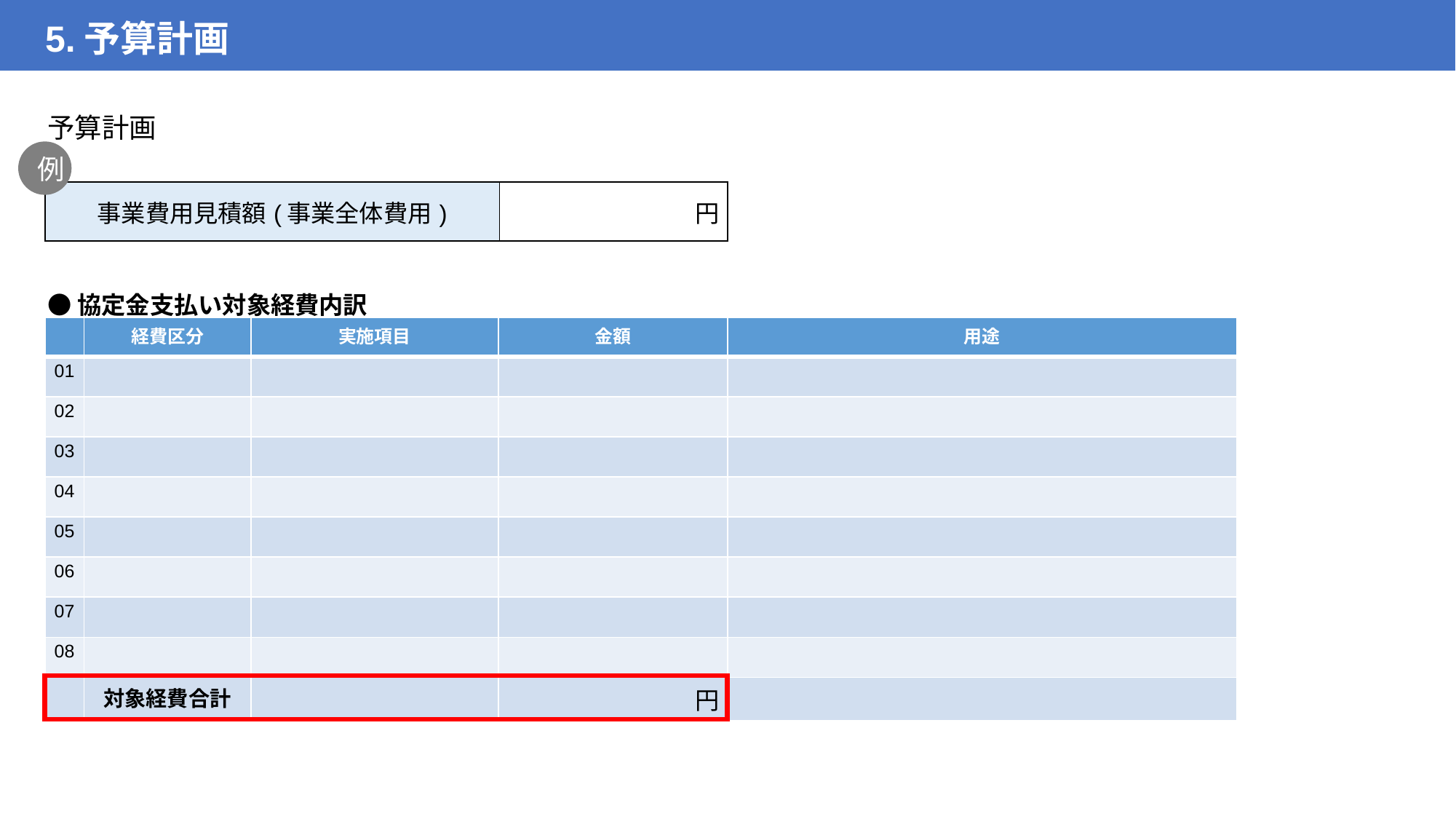

5.予算計画
予算計画
例
| 事業費用見積額(事業全体費用) | 円 |
| --- | --- |
●協定金支払い対象経費内訳
|  | 経費区分 | 実施項目 | 金額 | 用途 |
| --- | --- | --- | --- | --- |
| 01 |  |  |  |  |
| 02 |  |  |  |  |
| 03 |  |  |  |  |
| 04 |  |  |  |  |
| 05 |  |  |  |  |
| 06 |  |  |  |  |
| 07 |  |  |  |  |
| 08 |  |  |  |  |
|  | 対象経費合計 |  | 円 |  |